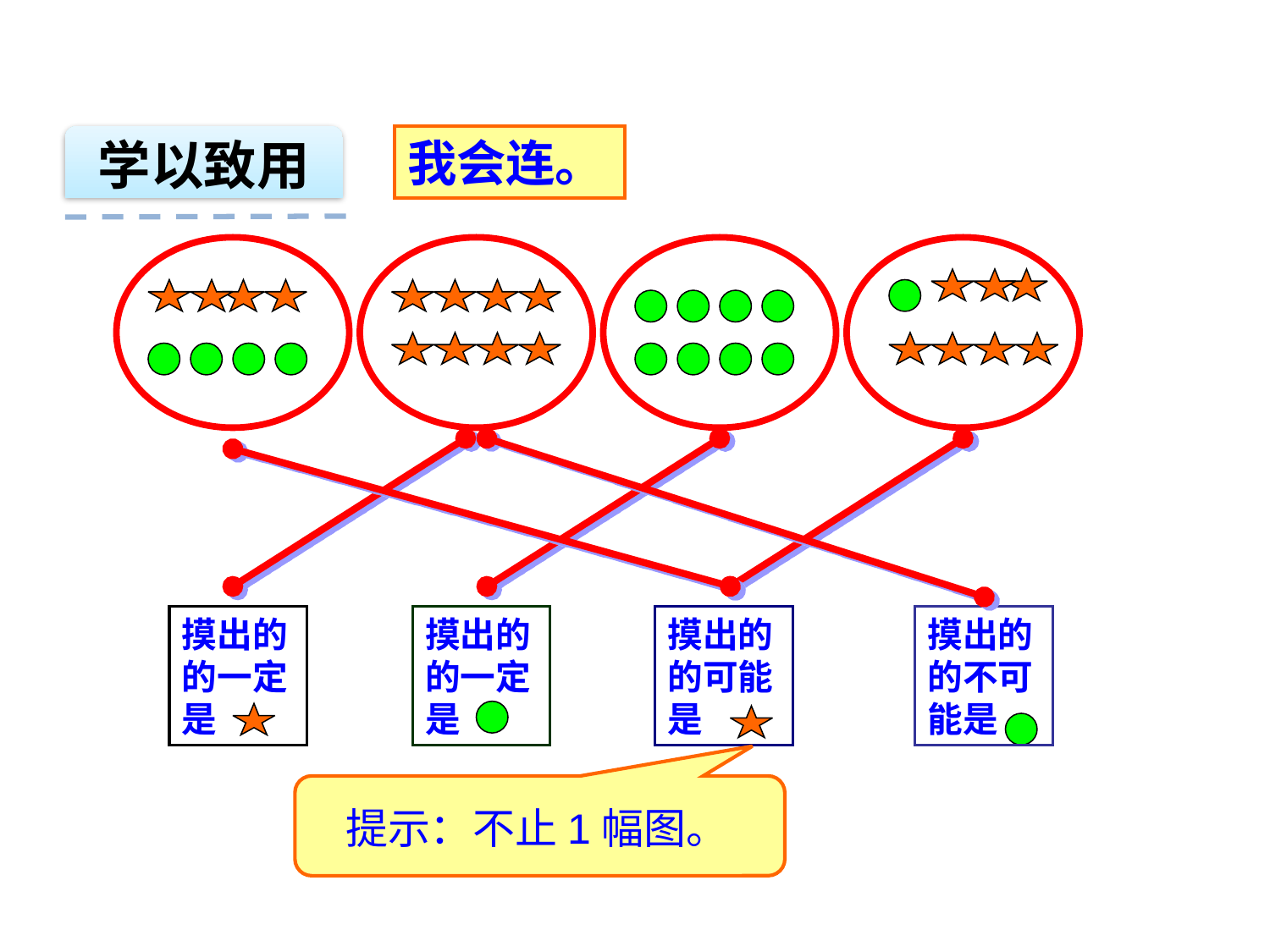

我会连。
学以致用

摸出的的一定是

摸出的的一定是

摸出的的可能是
摸出的的不可能是

    提示：不止1幅图。